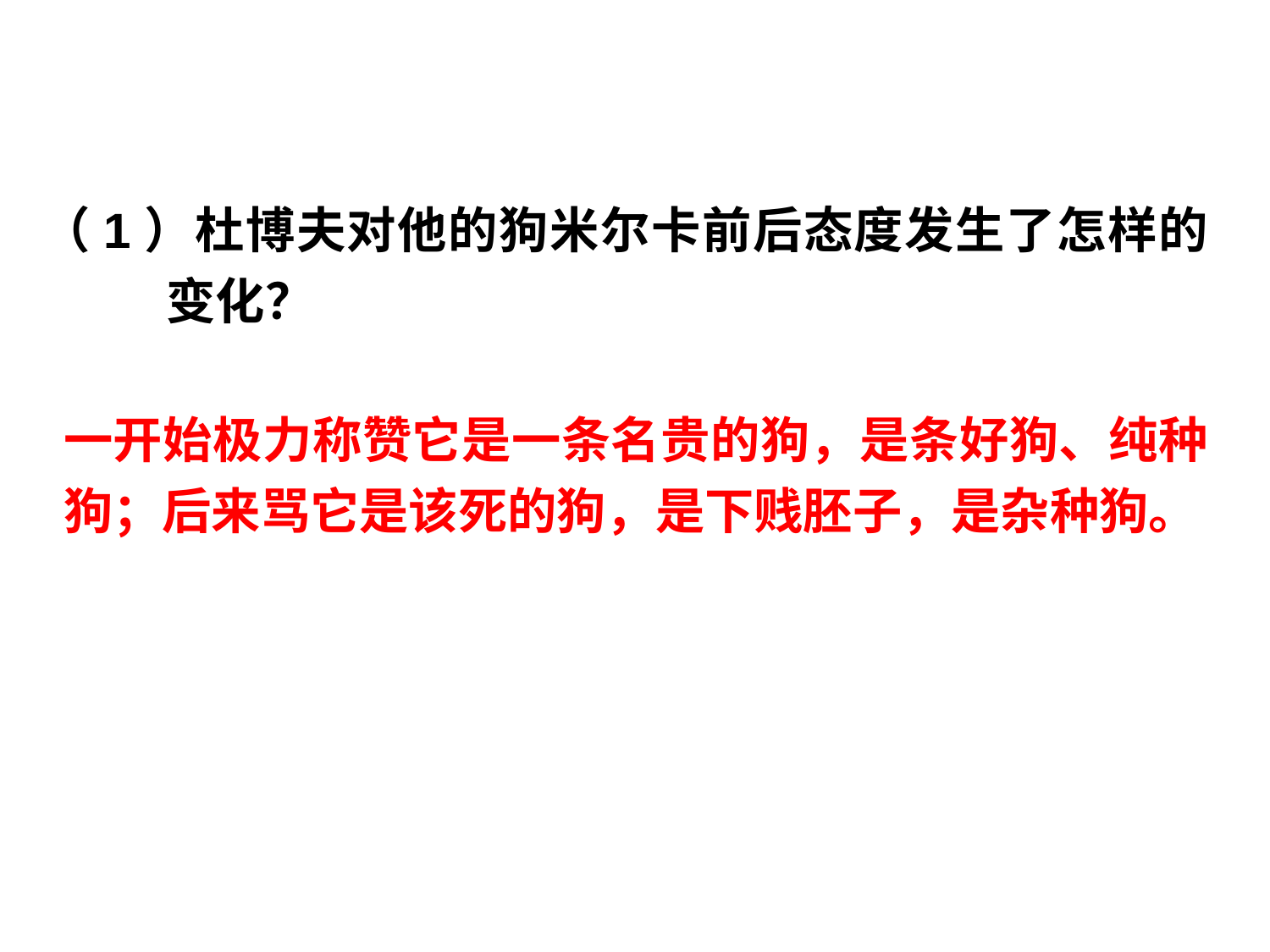

（1）杜博夫对他的狗米尔卡前后态度发生了怎样的变化？
一开始极力称赞它是一条名贵的狗，是条好狗、纯种狗；后来骂它是该死的狗，是下贱胚子，是杂种狗。